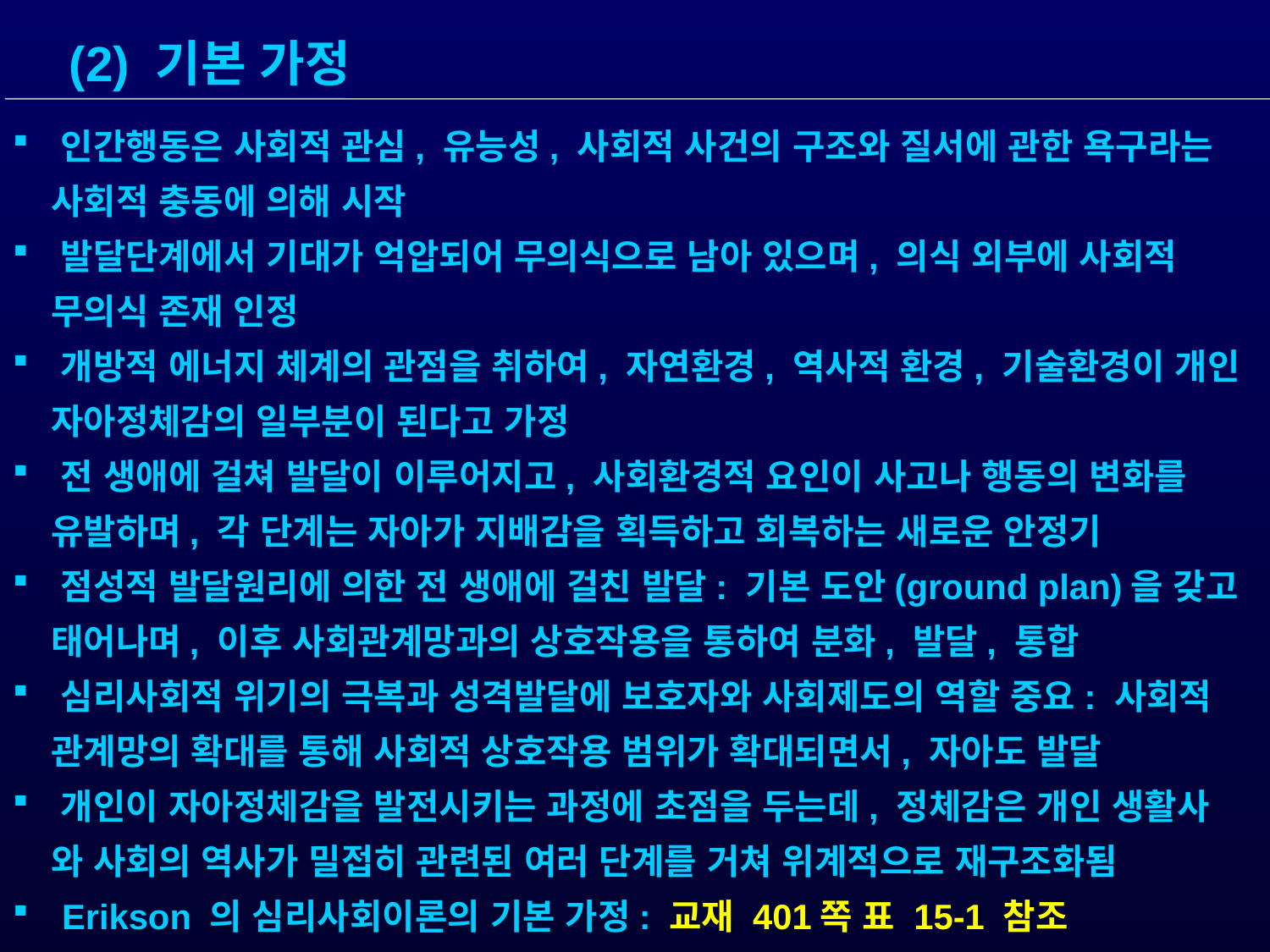

(2) 기본 가정

 인간행동은 사회적 관심, 유능성, 사회적 사건의 구조와 질서에 관한 욕구라는
   사회적 충동에 의해 시작
 발달단계에서 기대가 억압되어 무의식으로 남아 있으며, 의식 외부에 사회적
   무의식 존재 인정
 개방적 에너지 체계의 관점을 취하여, 자연환경, 역사적 환경, 기술환경이 개인
   자아정체감의 일부분이 된다고 가정
 전 생애에 걸쳐 발달이 이루어지고, 사회환경적 요인이 사고나 행동의 변화를
   유발하며, 각 단계는 자아가 지배감을 획득하고 회복하는 새로운 안정기
 점성적 발달원리에 의한 전 생애에 걸친 발달: 기본 도안(ground plan)을 갖고
   태어나며, 이후 사회관계망과의 상호작용을 통하여 분화, 발달, 통합
 심리사회적 위기의 극복과 성격발달에 보호자와 사회제도의 역할 중요: 사회적
   관계망의 확대를 통해 사회적 상호작용 범위가 확대되면서, 자아도 발달
 개인이 자아정체감을 발전시키는 과정에 초점을 두는데, 정체감은 개인 생활사
   와 사회의 역사가 밀접히 관련된 여러 단계를 거쳐 위계적으로 재구조화됨
  Erikson 의 심리사회이론의 기본 가정: 교재 401쪽 표 15-1 참조